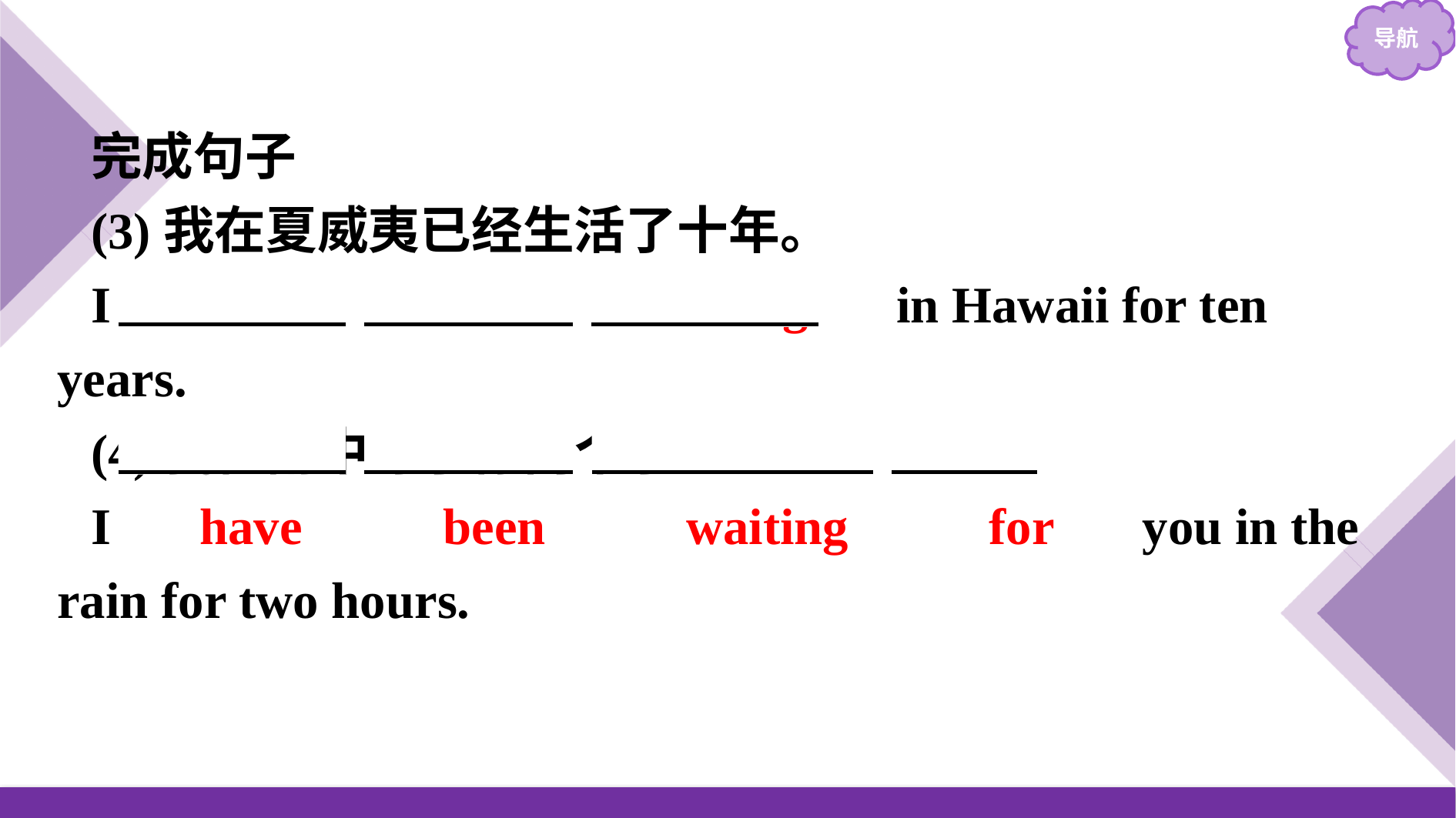

完成句子
(3)我在夏威夷已经生活了十年。
I 　have　 　been　 　living　 in Hawaii for ten years.
(4)我在雨中等了你两个小时。
I 　have　 　been　 　waiting　 　for　 you in the rain for two hours.